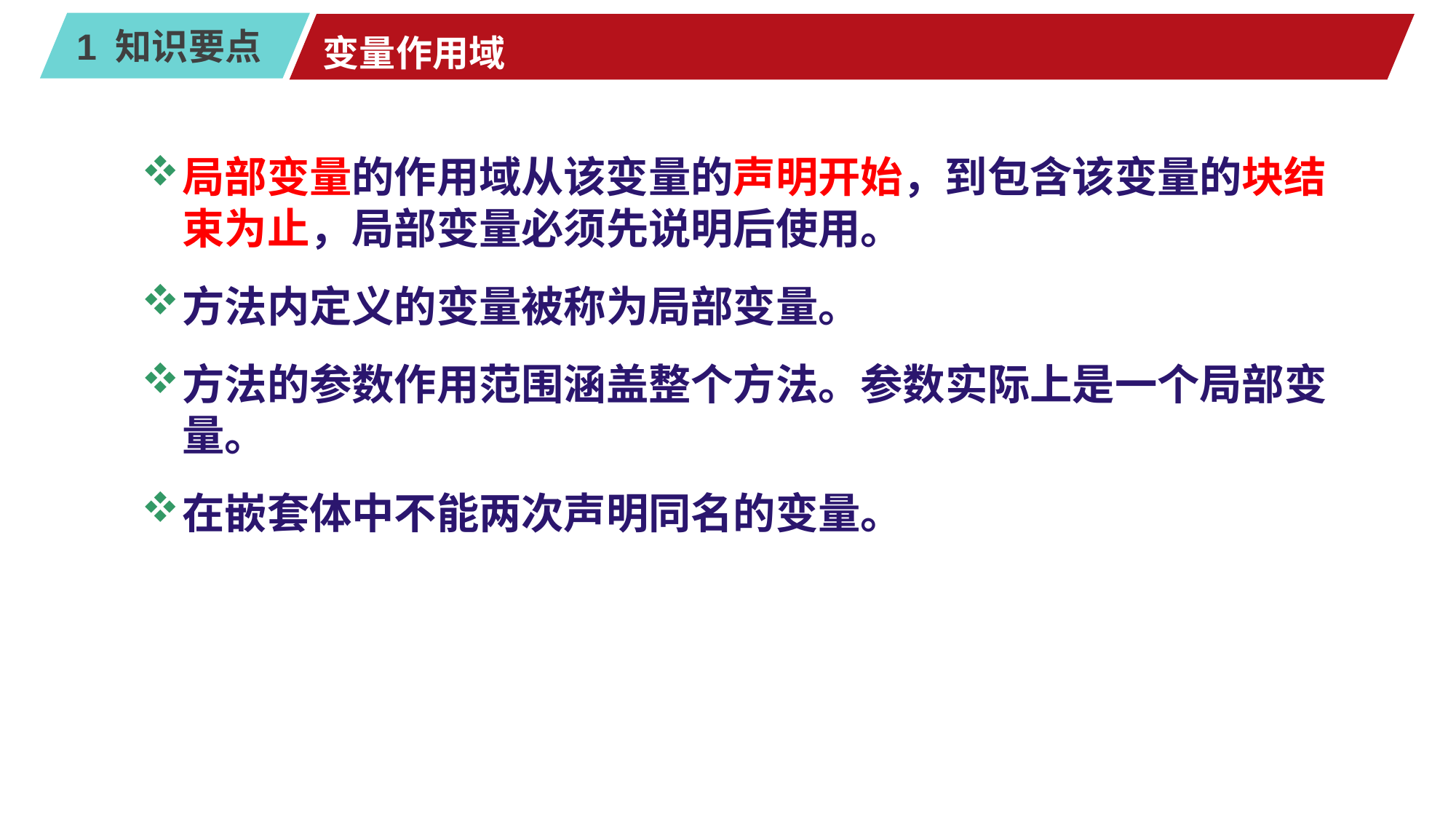

# 变量作用域
局部变量的作用域从该变量的声明开始，到包含该变量的块结束为止，局部变量必须先说明后使用。
方法内定义的变量被称为局部变量。
方法的参数作用范围涵盖整个方法。参数实际上是一个局部变量。
在嵌套体中不能两次声明同名的变量。